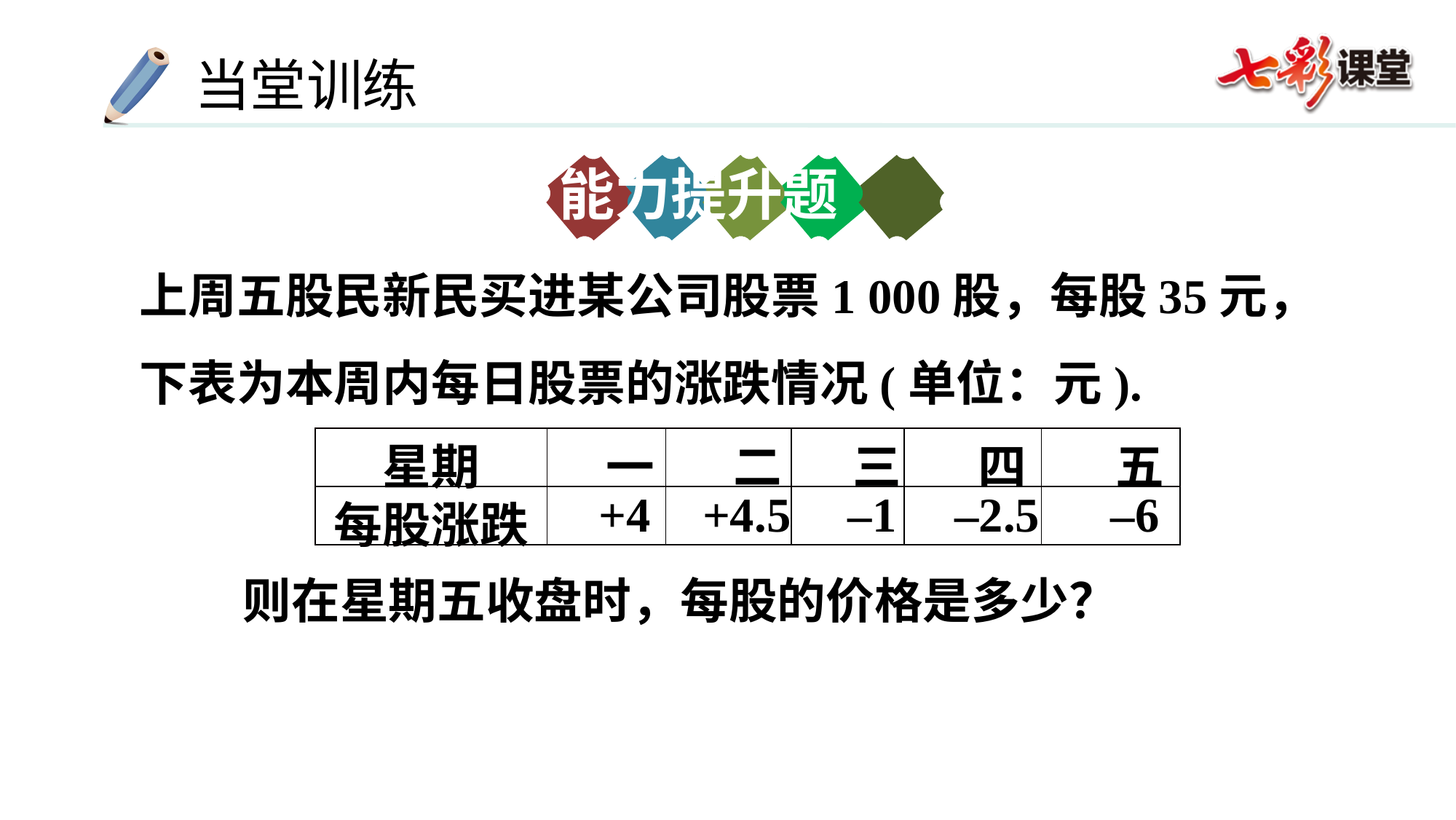

能力提升题

上周五股民新民买进某公司股票1 000股，每股35元，下表为本周内每日股票的涨跌情况(单位：元).
| 星期 | 一 | 二 | 三 | 四 | 五 |
| --- | --- | --- | --- | --- | --- |
| 每股涨跌 | +4 | +4.5 | –1 | –2.5 | –6 |
则在星期五收盘时，每股的价格是多少？